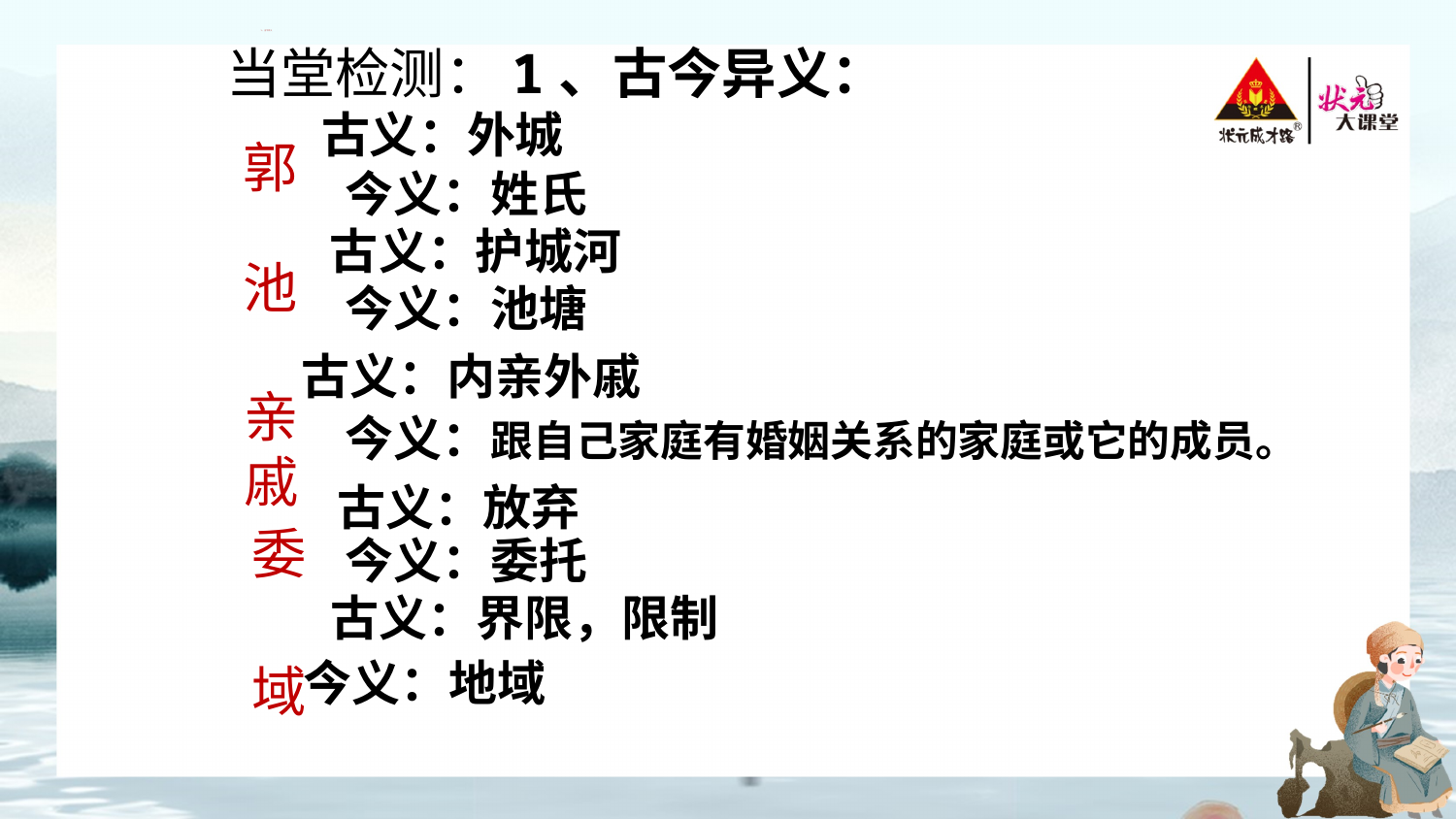

1、古今异义
当堂检测：1、古今异义：
  　  古义：外城
　　  今义：姓氏
  　  古义：护城河
　　  今义：池塘
     古义：内亲外戚
　　  今义：跟自己家庭有婚姻关系的家庭或它的成员。
   　 古义：放弃
　　  今义：委托
   　 古义：界限，限制
      今义：地域
郭
池
亲戚
委
域